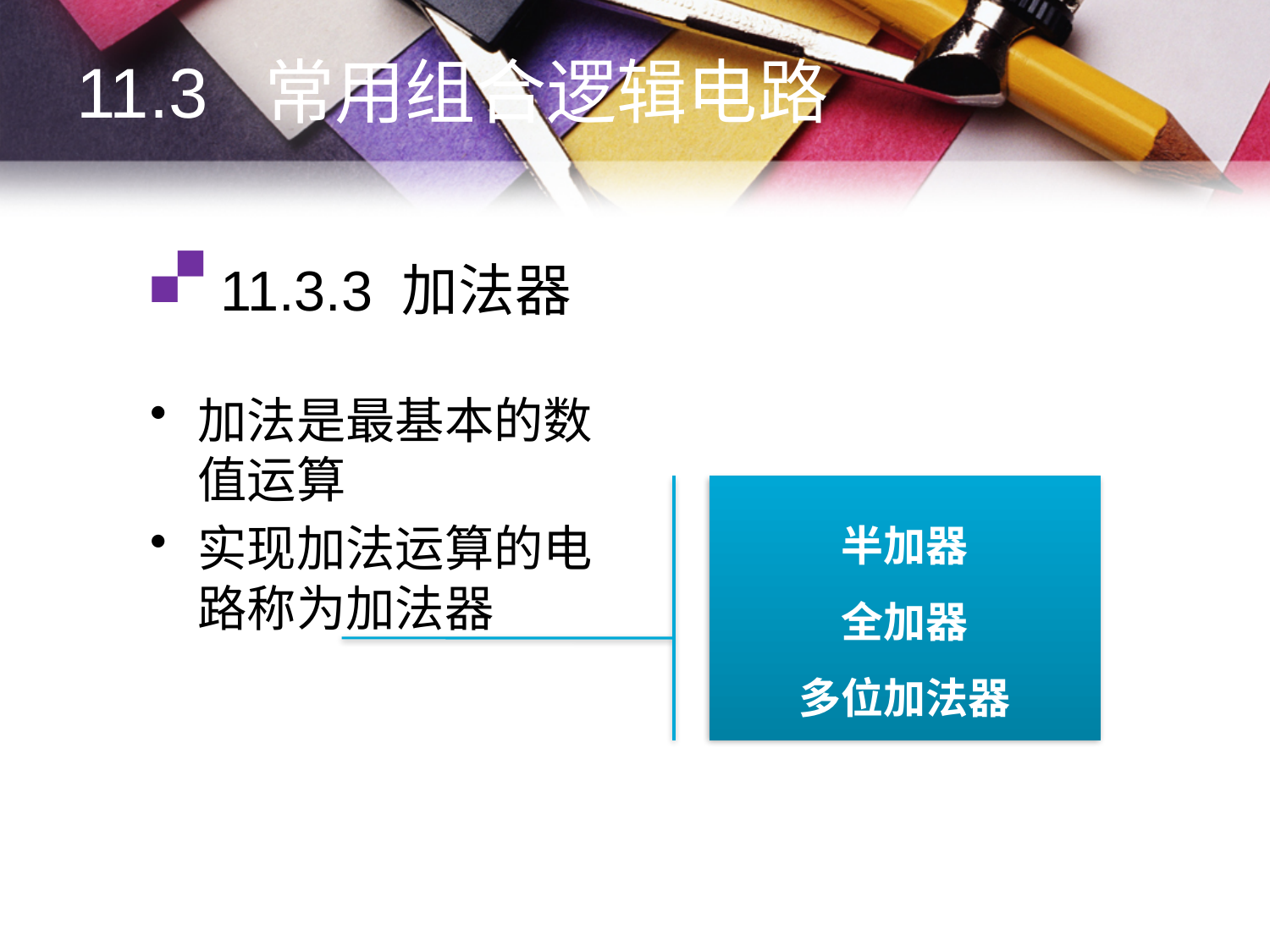

11.3  常用组合逻辑电路
# 11.3.3 加法器
加法是最基本的数值运算
实现加法运算的电路称为加法器
半加器
全加器
多位加法器